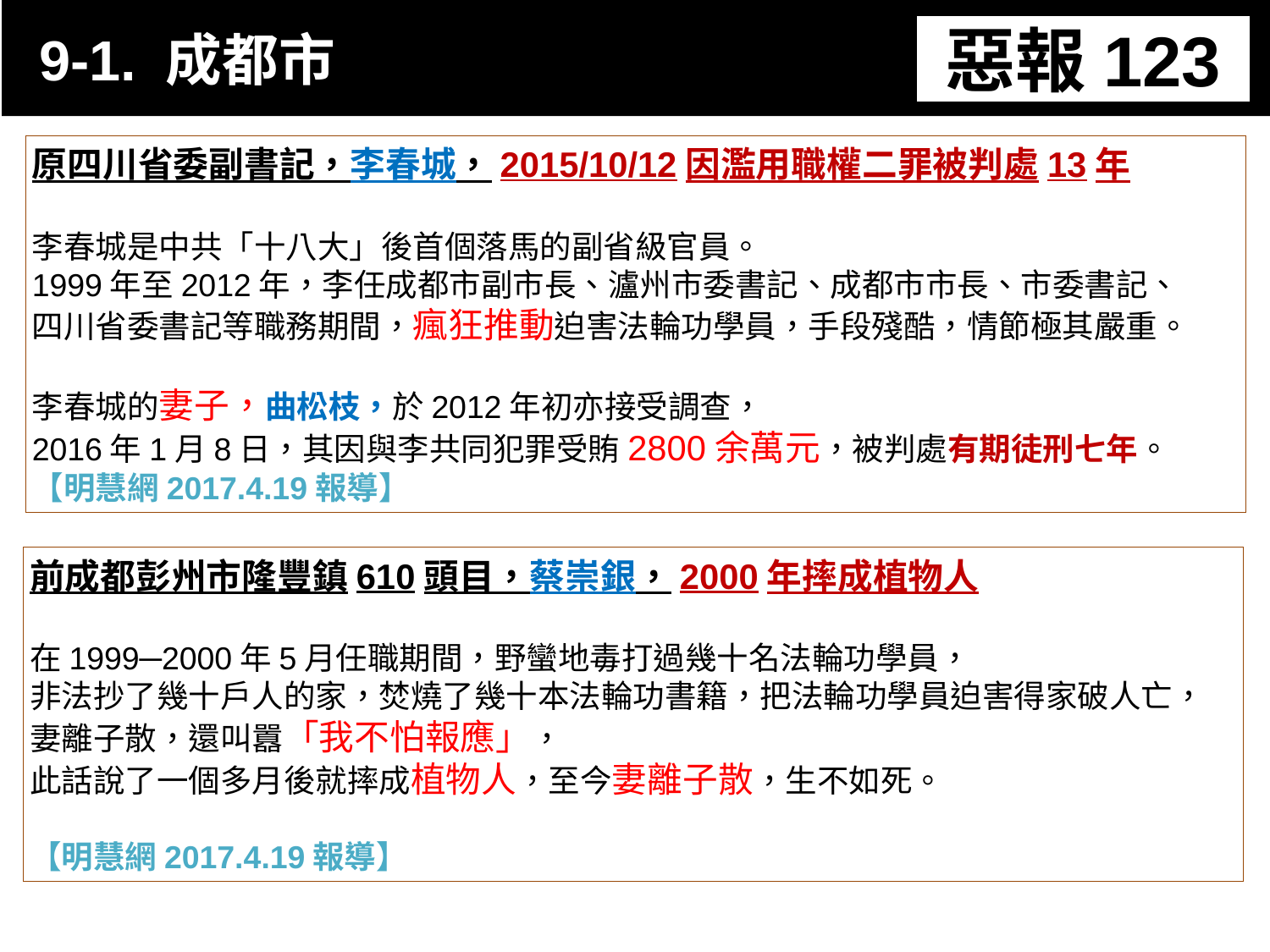

惡報123

  9-1. 成都市
11-3. XX市官員惡報實例
原四川省委副書記，李春城，2015/10/12因濫用職權二罪被判處13年

李春城是中共「十八大」後首個落馬的副省級官員。
1999年至2012年，李任成都市副市長、瀘州市委書記、成都市市長、市委書記、
四川省委書記等職務期間，瘋狂推動迫害法輪功學員，手段殘酷，情節極其嚴重。

李春城的妻子，曲松枝，於2012年初亦接受調查，
2016年1月8日，其因與李共同犯罪受賄2800余萬元，被判處有期徒刑七年。
【明慧網2017.4.19報導】
前成都彭州市隆豐鎮610頭目，蔡崇銀，2000年摔成植物人

在1999─2000年5月任職期間，野蠻地毒打過幾十名法輪功學員，
非法抄了幾十戶人的家，焚燒了幾十本法輪功書籍，把法輪功學員迫害得家破人亡，
妻離子散，還叫囂「我不怕報應」，
此話說了一個多月後就摔成植物人，至今妻離子散，生不如死。

【明慧網2017.4.19報導】